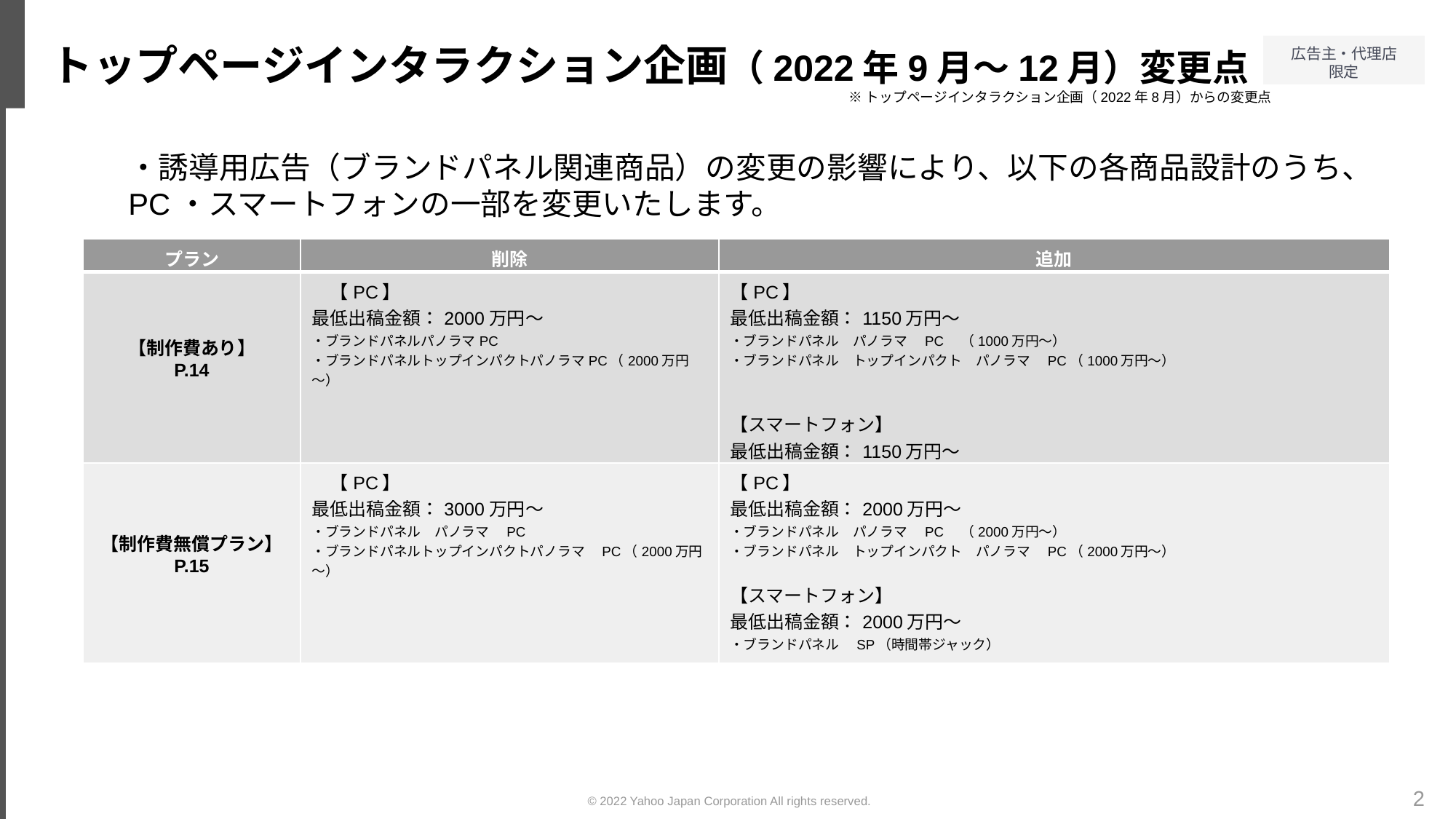

トップページインタラクション企画（2022年9月～12月）変更点
※トップページインタラクション企画（2022年8月）からの変更点
・誘導用広告（ブランドパネル関連商品）の変更の影響により、以下の各商品設計のうち、PC・スマートフォンの一部を変更いたします。

| プラン | 削除 | 追加 |
| --- | --- | --- |
| 【制作費あり】 P.14 | 【PC】 最低出稿金額：2000万円～ ・ブランドパネルパノラマPC ・ブランドパネルトップインパクトパノラマPC（2000万円～） | 【PC】 最低出稿金額：1150万円～ ・ブランドパネル　パノラマ　PC　（1000万円～） ・ブランドパネル　トップインパクト　パノラマ　PC（1000万円～） 【スマートフォン】 最低出稿金額：1150万円～ ・ブランドパネル　SP（時間帯ジャック） |
| 【制作費無償プラン】 P.15 | 【PC】 最低出稿金額：3000万円～ ・ブランドパネル　パノラマ　PC ・ブランドパネルトップインパクトパノラマ　PC（2000万円～） | 【PC】 最低出稿金額：2000万円～ ・ブランドパネル　パノラマ　PC　（2000万円～） ・ブランドパネル　トップインパクト　パノラマ　PC（2000万円～） 【スマートフォン】 最低出稿金額：2000万円～ ・ブランドパネル　SP（時間帯ジャック） |
2